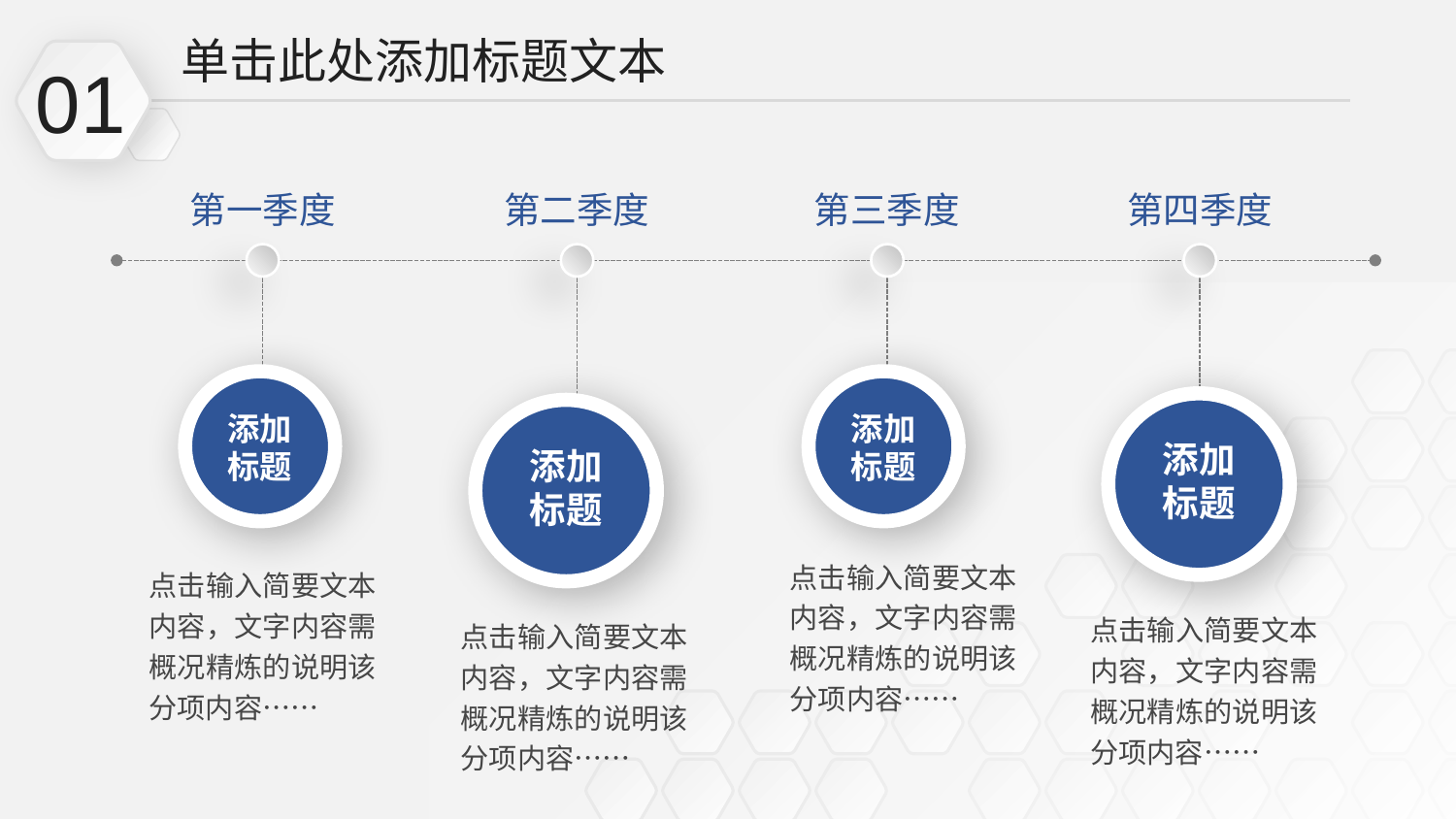

单击此处添加标题文本
01
第一季度
第二季度
第三季度
第四季度

添加
标题

添加
标题

添加
标题

添加
标题
点击输入简要文本内容，文字内容需概况精炼的说明该分项内容……
点击输入简要文本内容，文字内容需概况精炼的说明该分项内容……
点击输入简要文本内容，文字内容需概况精炼的说明该分项内容……
点击输入简要文本内容，文字内容需概况精炼的说明该分项内容……